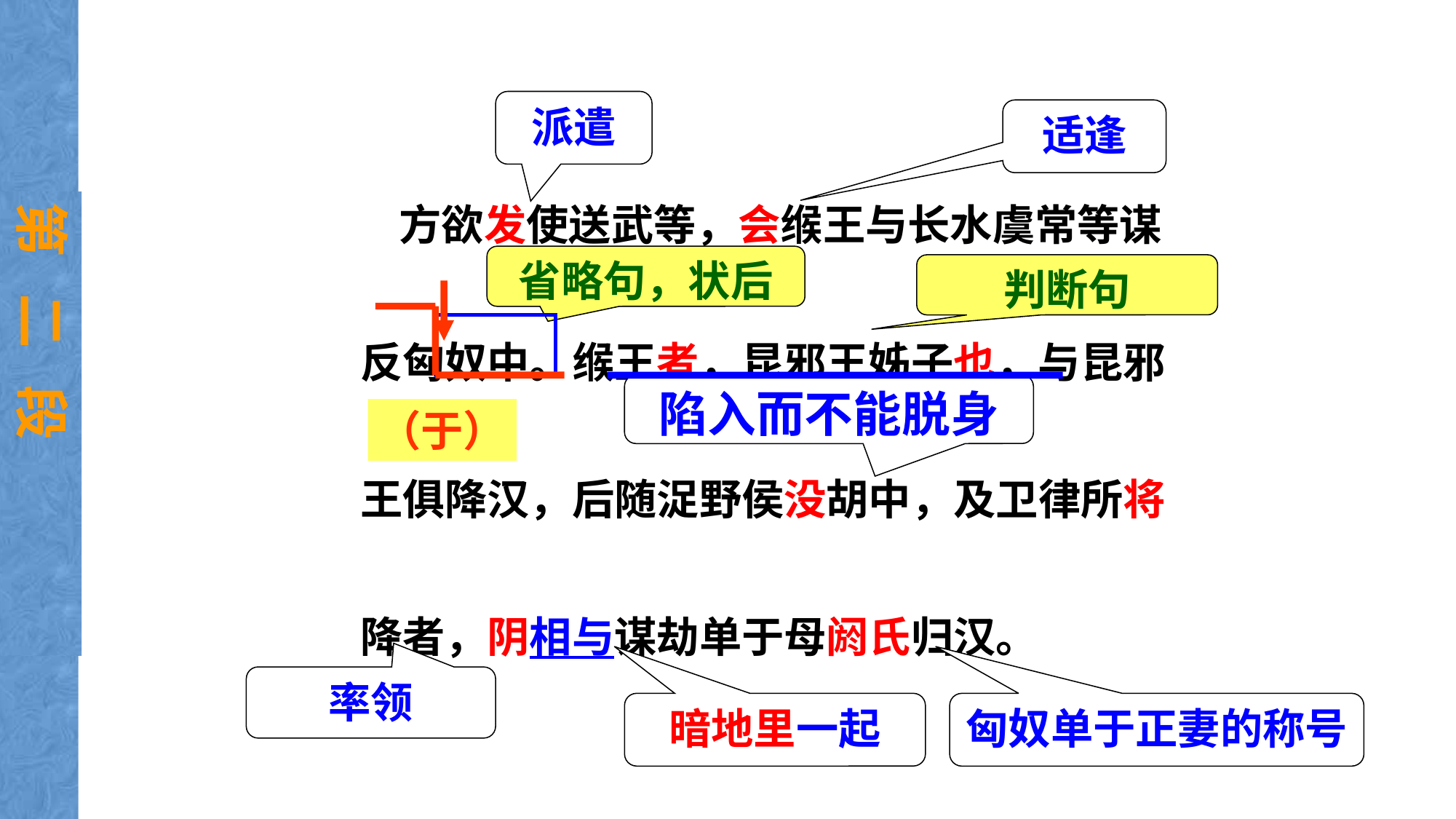

派遣
适逢
   方欲发使送武等，会缑王与长水虞常等谋反匈奴中。缑王者，昆邪王姊子也，与昆邪王俱降汉，后随浞野侯没胡中，及卫律所将降者，阴相与谋劫单于母阏氏归汉。
第   二   段
省略句，状后
判断句

陷入而不能脱身

（于）
率领
暗地里一起
匈奴单于正妻的称号